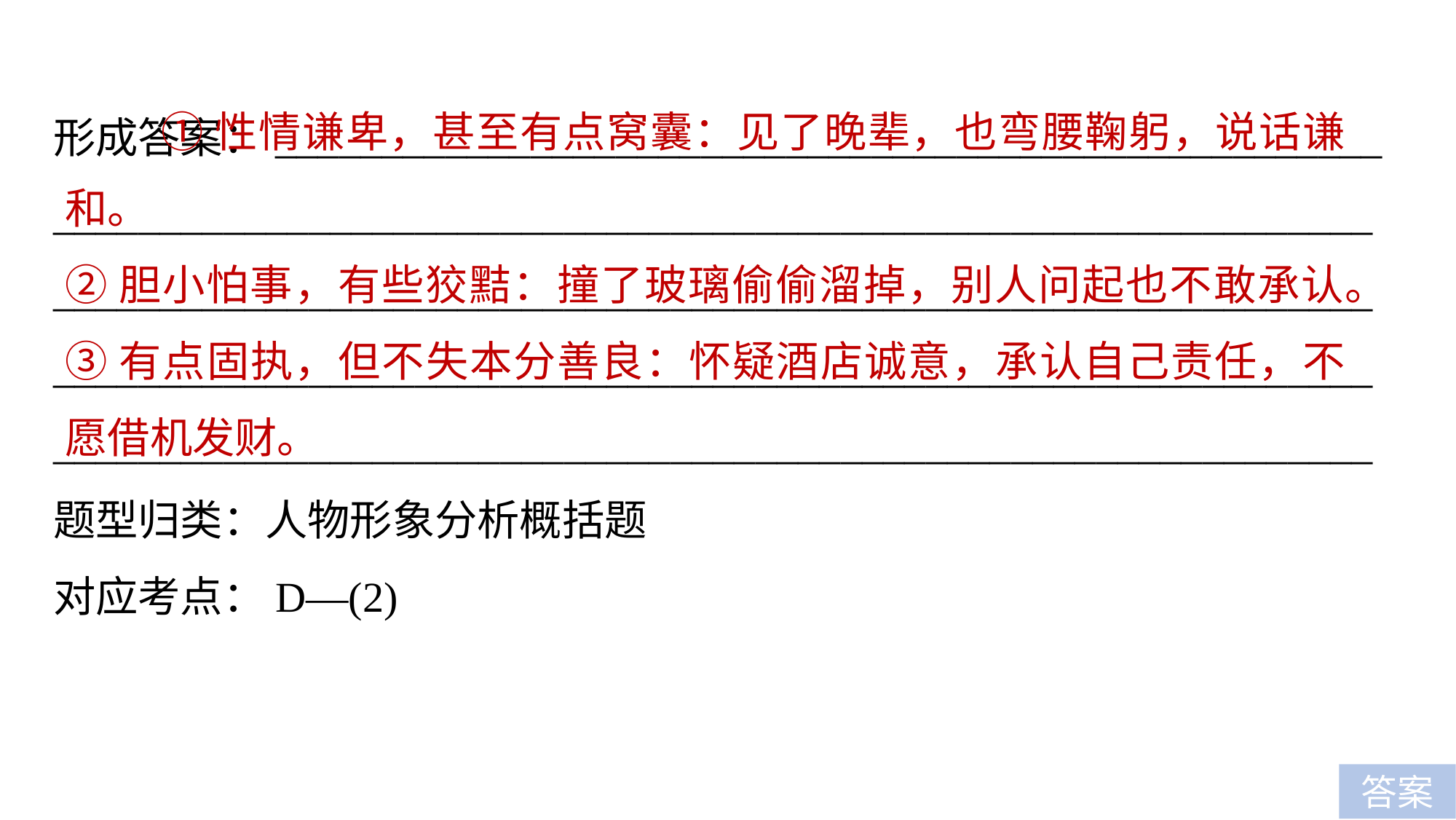

①性情谦卑，甚至有点窝囊：见了晚辈，也弯腰鞠躬，说话谦和。
②胆小怕事，有些狡黠：撞了玻璃偷偷溜掉，别人问起也不敢承认。
③有点固执，但不失本分善良：怀疑酒店诚意，承认自己责任，不愿借机发财。
形成答案：____________________________________________________
________________________________________________________________________________________________________________________________________________________________________________________________________________________________________________________题型归类：人物形象分析概括题
对应考点：D—(2)
答案